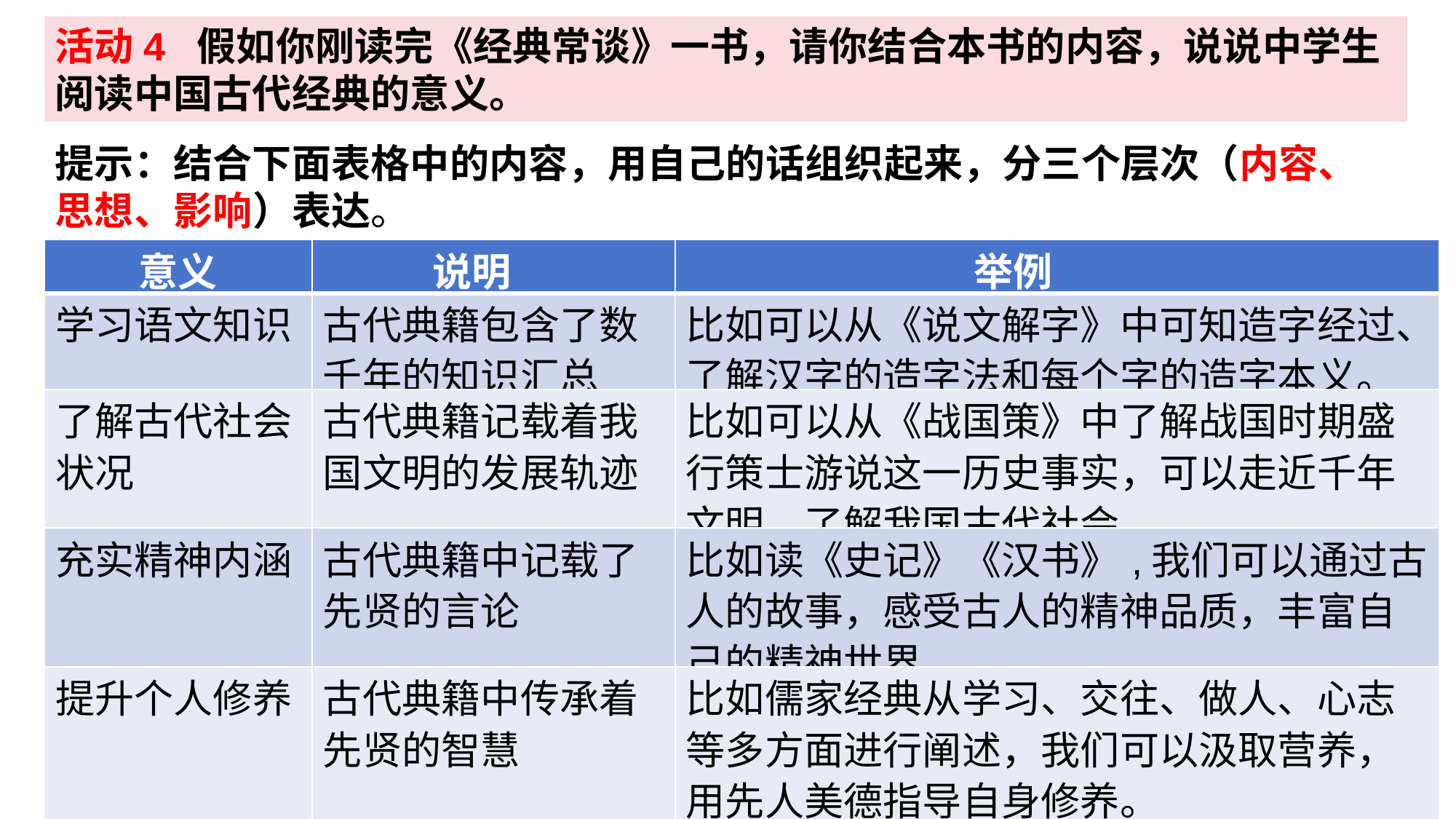

活动4  假如你刚读完《经典常谈》一书，请你结合本书的内容，说说中学生阅读中国古代经典的意义。
提示：结合下面表格中的内容，用自己的话组织起来，分三个层次（内容、思想、影响）表达。
| 意义 | 说明 | 举例 |
| --- | --- | --- |
| 学习语文知识 | 古代典籍包含了数千年的知识汇总 | 比如可以从《说文解字》中可知造字经过、了解汉字的造字法和每个字的造字本义。 |
| 了解古代社会状况 | 古代典籍记载着我国文明的发展轨迹 | 比如可以从《战国策》中了解战国时期盛行策士游说这一历史事实，可以走近千年文明，了解我国古代社会。 |
| 充实精神内涵 | 古代典籍中记载了先贤的言论 | 比如读《史记》《汉书》,我们可以通过古人的故事，感受古人的精神品质，丰富自己的精神世界。 |
| 提升个人修养 | 古代典籍中传承着先贤的智慧 | 比如儒家经典从学习、交往、做人、心志等多方面进行阐述，我们可以汲取营养，用先人美德指导自身修养。 |